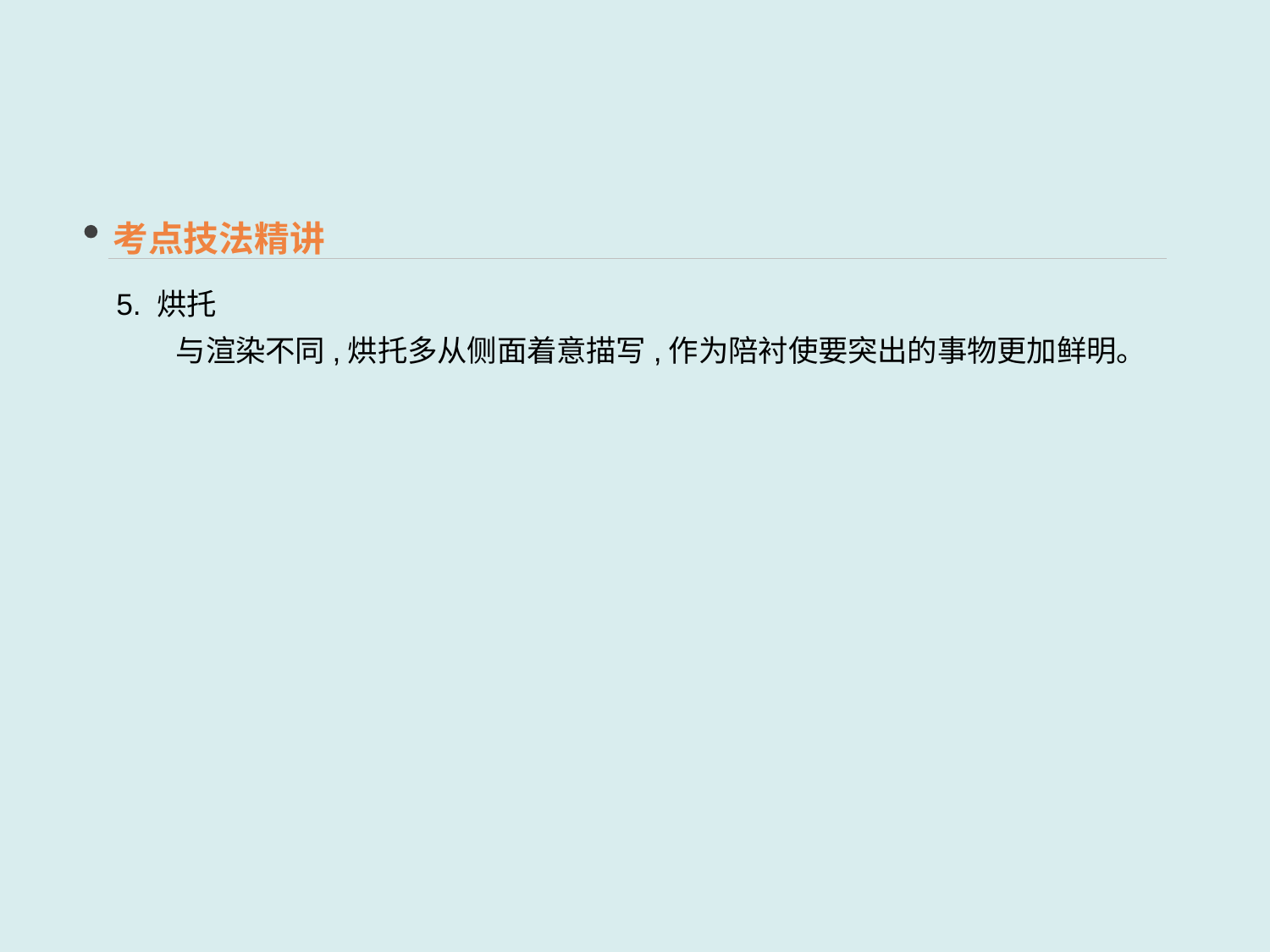

考点技法精讲

5. 烘托
　　与渲染不同,烘托多从侧面着意描写,作为陪衬使要突出的事物更加鲜明。